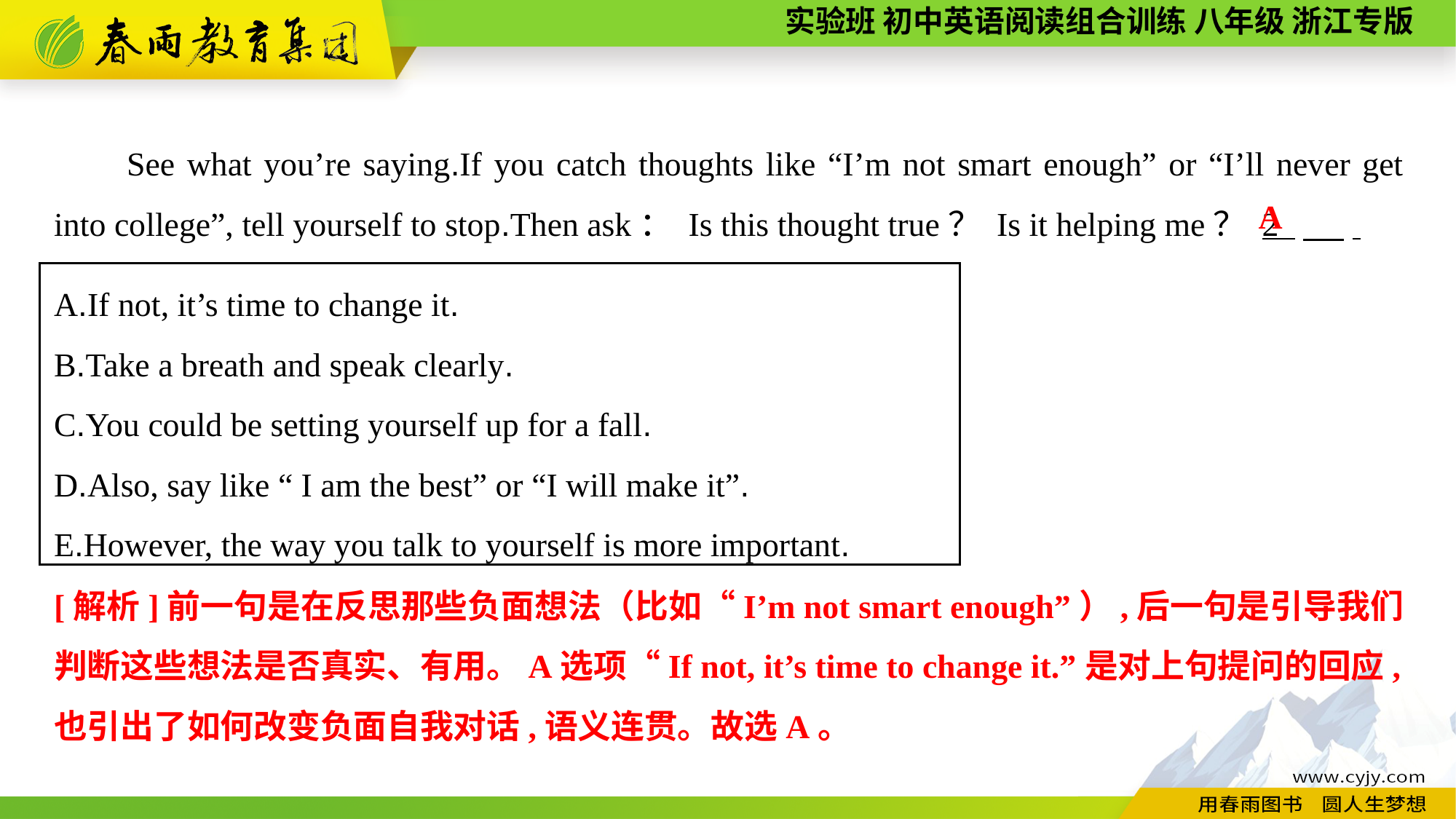

See what you’re saying.If you catch thoughts like “I’m not smart enough” or “I’ll never get into college”, tell yourself to stop.Then ask： Is this thought true？ Is it helping me？ 2  　 .
A
A.If not, it’s time to change it.
B.Take a breath and speak clearly.
C.You could be setting yourself up for a fall.
D.Also, say like “ I am the best” or “I will make it”.
E.However, the way you talk to yourself is more important.

[解析]前一句是在反思那些负面想法（比如“I’m not smart enough”）,后一句是引导我们判断这些想法是否真实、有用。A选项“If not, it’s time to change it.”是对上句提问的回应,也引出了如何改变负面自我对话,语义连贯。故选A。